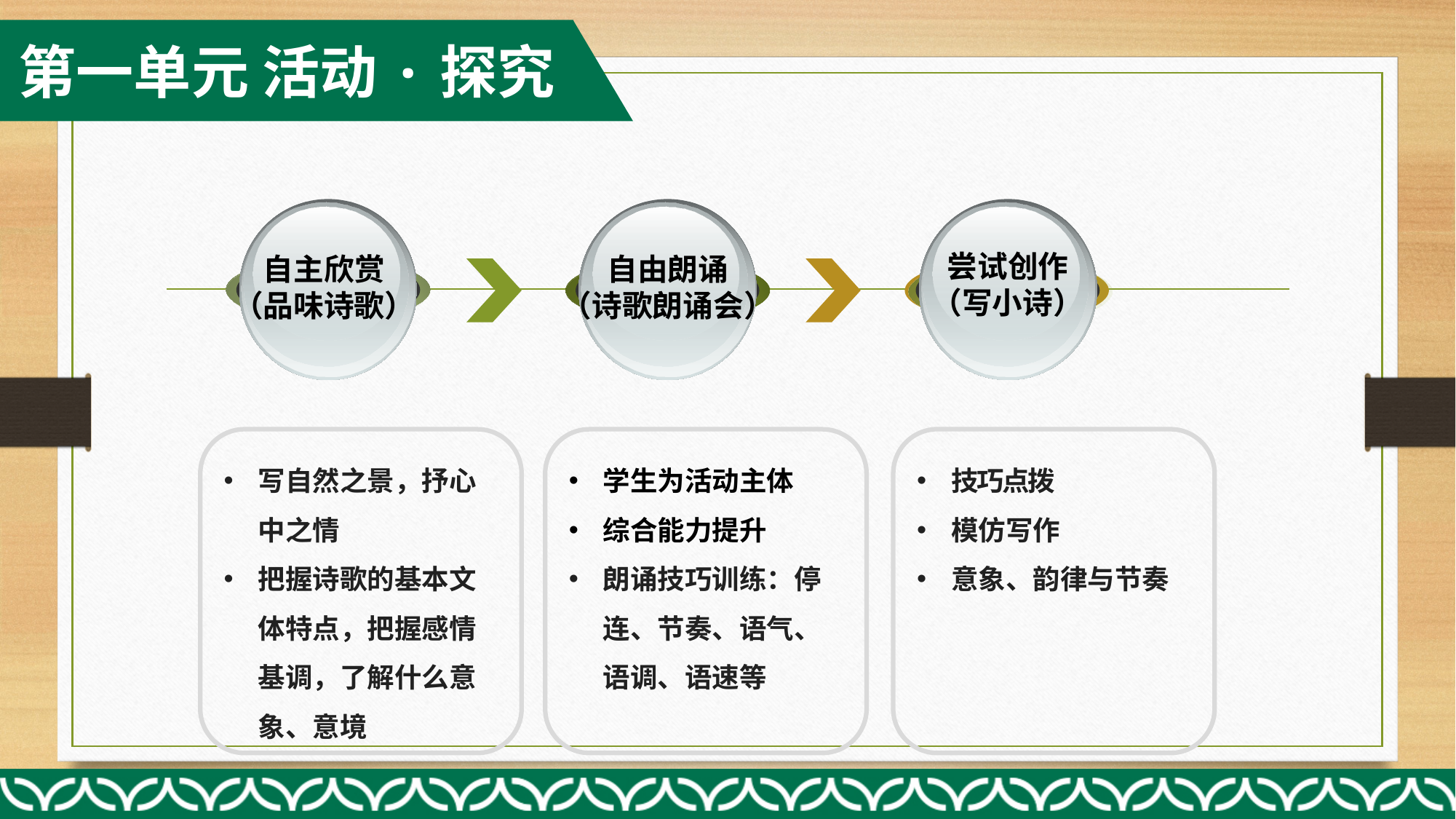

第一单元 活动·探究

尝试创作
（写小诗）
自主欣赏
（品味诗歌）
自由朗诵
（诗歌朗诵会）

技巧点拨
模仿写作
意象、韵律与节奏

写自然之景，抒心中之情
把握诗歌的基本文体特点，把握感情基调，了解什么意象、意境
学生为活动主体
综合能力提升
朗诵技巧训练：停连、节奏、语气、语调、语速等